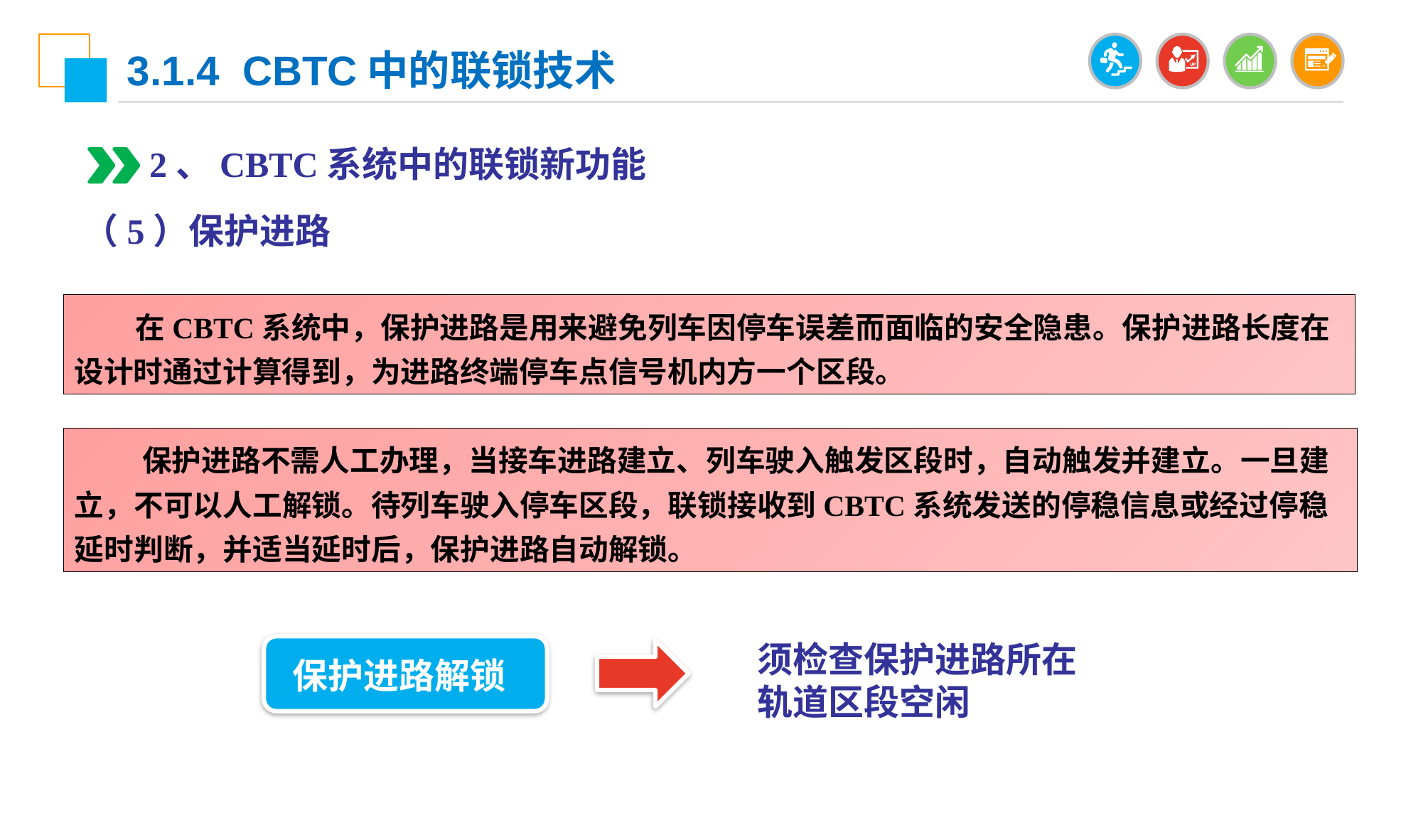

3.1.4  CBTC中的联锁技术
2、CBTC系统中的联锁新功能

（5）保护进路
        在CBTC系统中，保护进路是用来避免列车因停车误差而面临的安全隐患。保护进路长度在设计时通过计算得到，为进路终端停车点信号机内方一个区段。
         保护进路不需人工办理，当接车进路建立、列车驶入触发区段时，自动触发并建立。一旦建立，不可以人工解锁。待列车驶入停车区段，联锁接收到CBTC系统发送的停稳信息或经过停稳延时判断，并适当延时后，保护进路自动解锁。
须检查保护进路所在轨道区段空闲

保护进路解锁